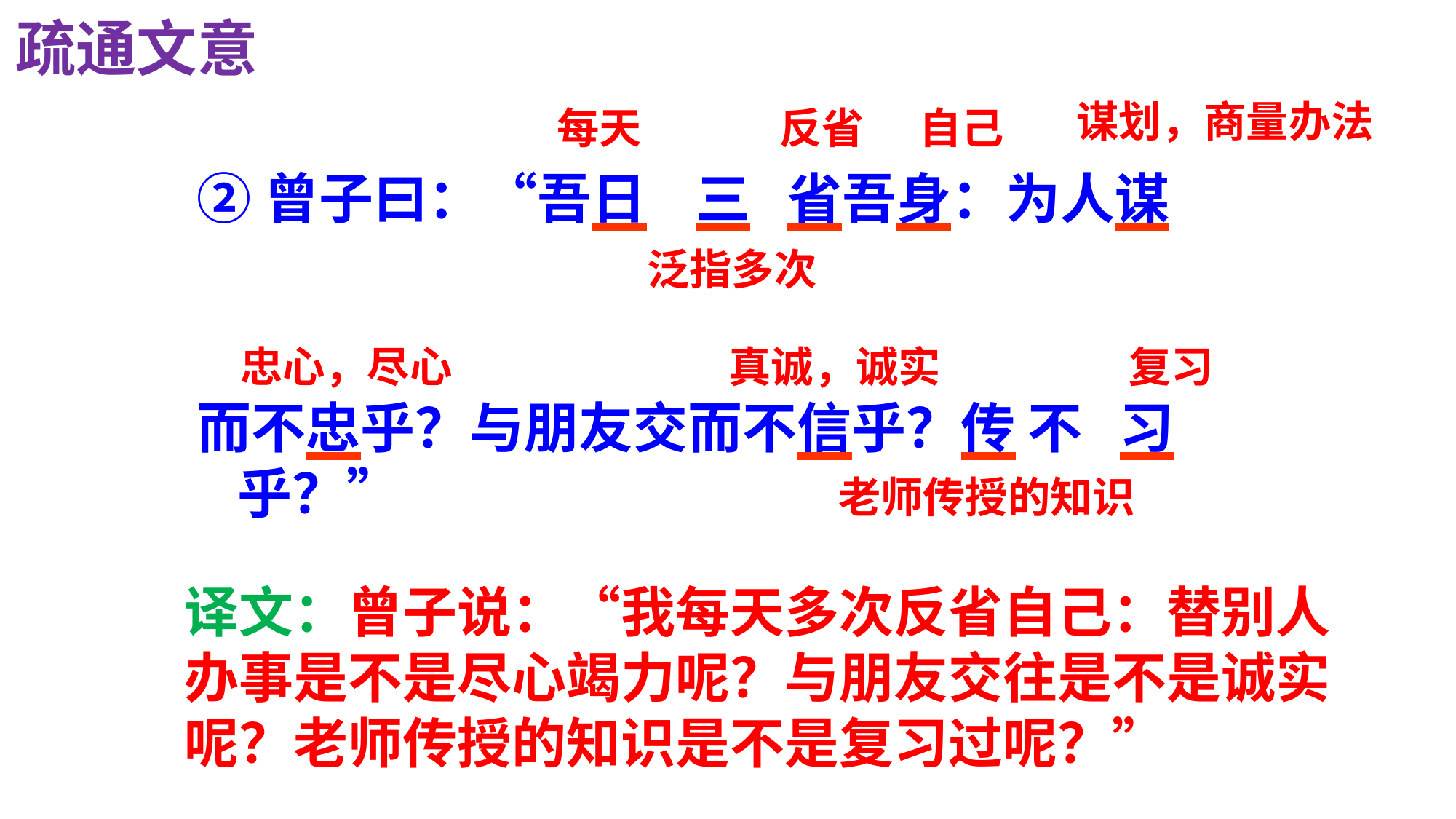

疏通文意
谋划，商量办法
每天
反省
自己
②曾子曰：“吾日    三   省吾身：为人谋

而不忠乎？与朋友交而不信乎？传 不   习乎？”
泛指多次
忠心，尽心
真诚，诚实
复习
老师传授的知识
译文：曾子说：“我每天多次反省自己：替别人办事是不是尽心竭力呢？与朋友交往是不是诚实呢？老师传授的知识是不是复习过呢？”